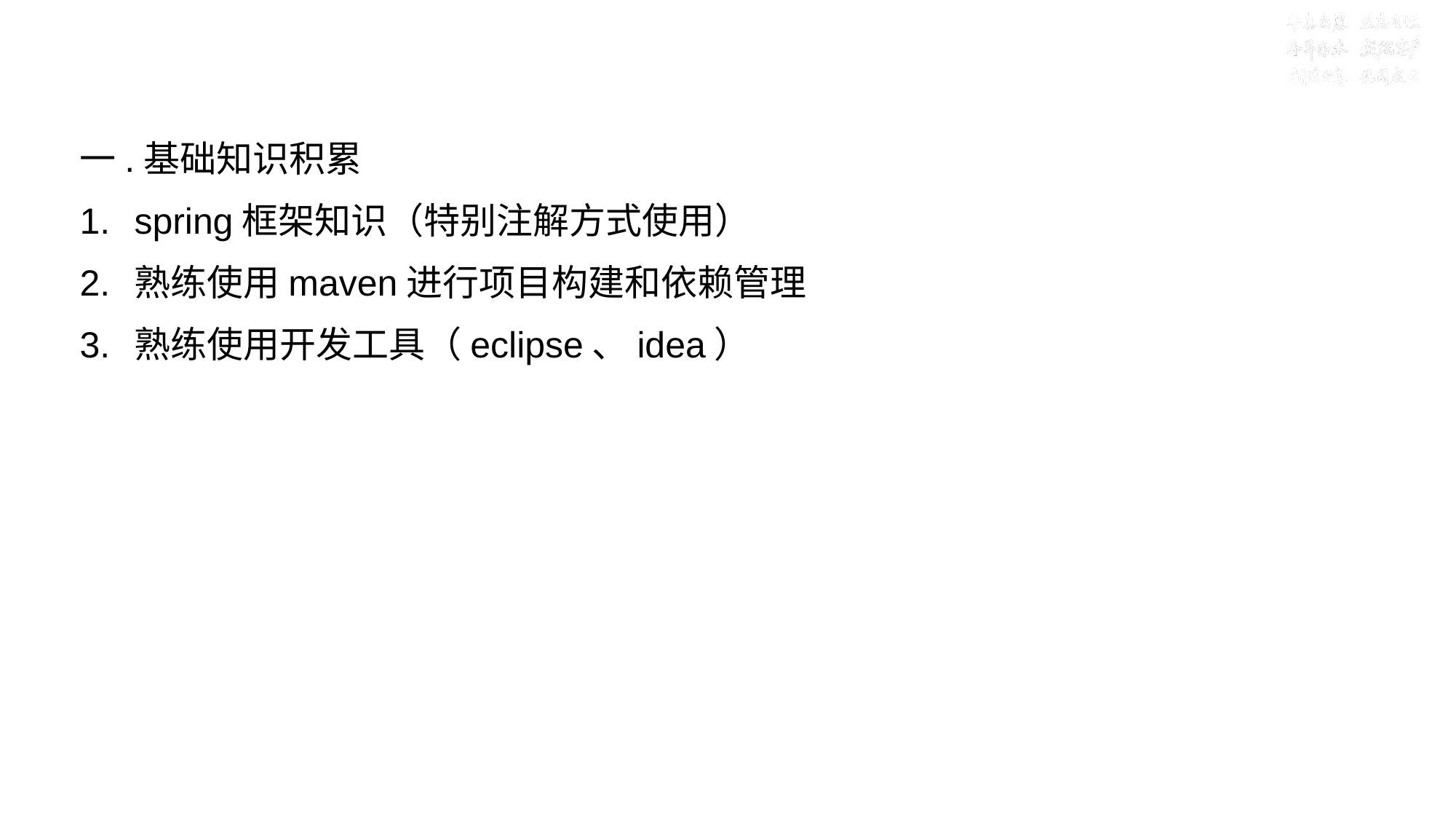

# 目标二：清楚课程怎么学？
一.基础知识积累
spring框架知识（特别注解方式使用）
熟练使用maven进行项目构建和依赖管理
熟练使用开发工具（eclipse、idea）

3